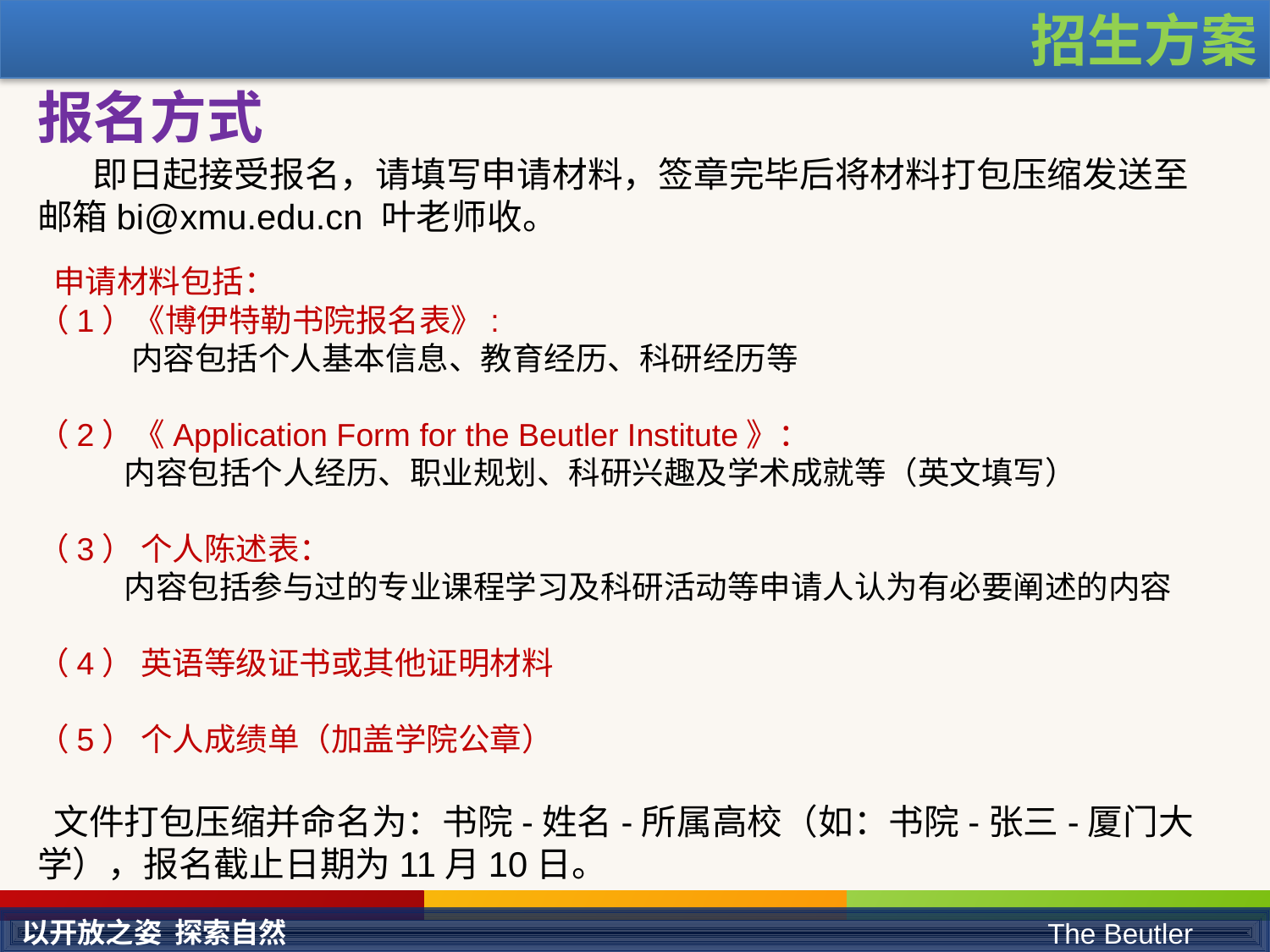

招生方案
报名方式
      即日起接受报名，请填写申请材料，签章完毕后将材料打包压缩发送至邮箱bi@xmu.edu.cn 叶老师收。
 申请材料包括：
（1）《博伊特勒书院报名表》:
            内容包括个人基本信息、教育经历、科研经历等

（2）《Application Form for the Beutler Institute》：
           内容包括个人经历、职业规划、科研兴趣及学术成就等（英文填写）

（3） 个人陈述表：
           内容包括参与过的专业课程学习及科研活动等申请人认为有必要阐述的内容

（4） 英语等级证书或其他证明材料

（5） 个人成绩单（加盖学院公章）

 文件打包压缩并命名为：书院-姓名-所属高校（如：书院-张三-厦门大学），报名截止日期为11月10日。